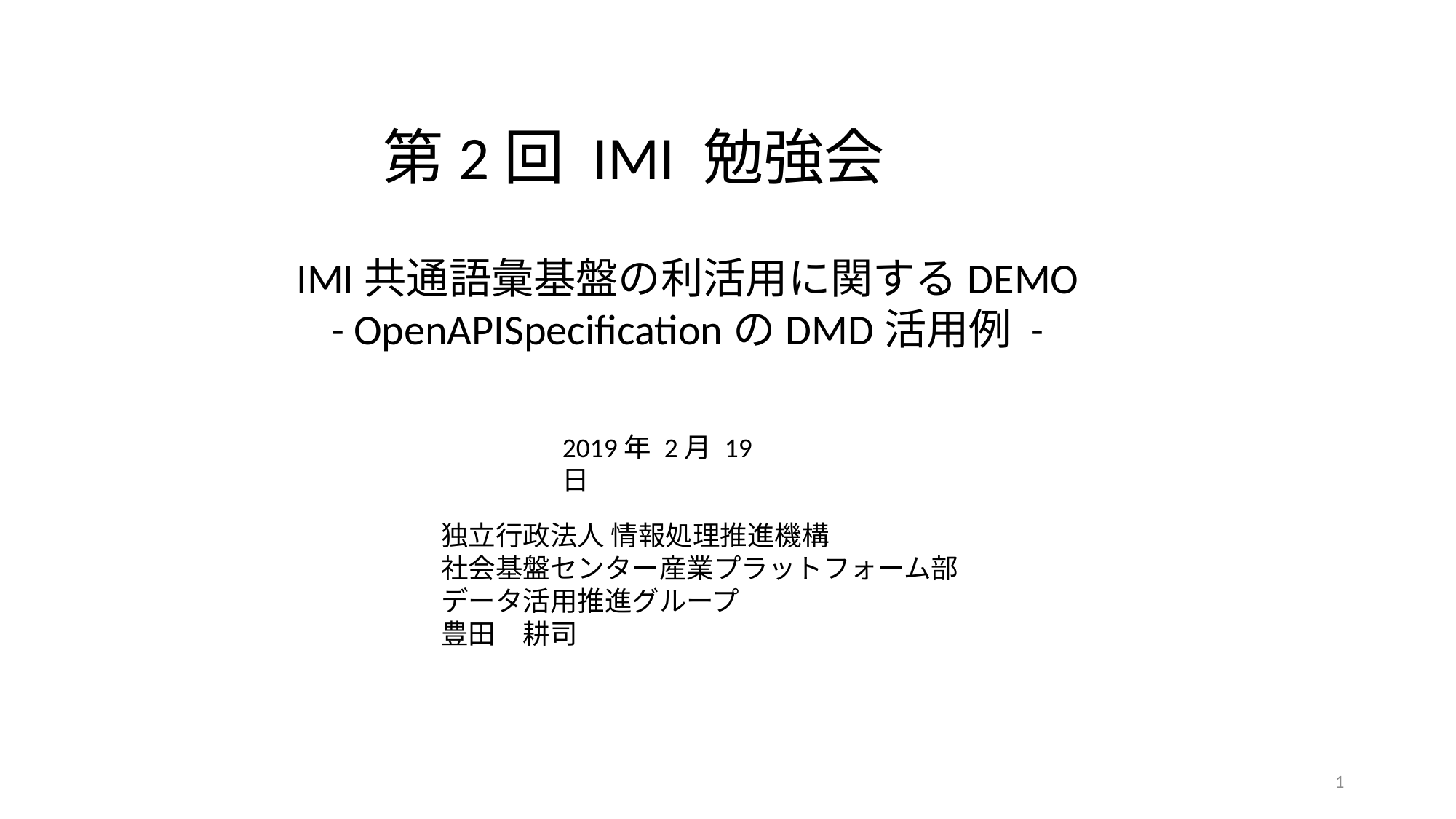

第2回 IMI 勉強会
IMI共通語彙基盤の利活用に関するDEMO
- OpenAPISpecificationのDMD活用例 -
2019年 2月 19日
独立行政法人 情報処理推進機構
社会基盤センター産業プラットフォーム部
データ活用推進グループ
豊田　耕司
1